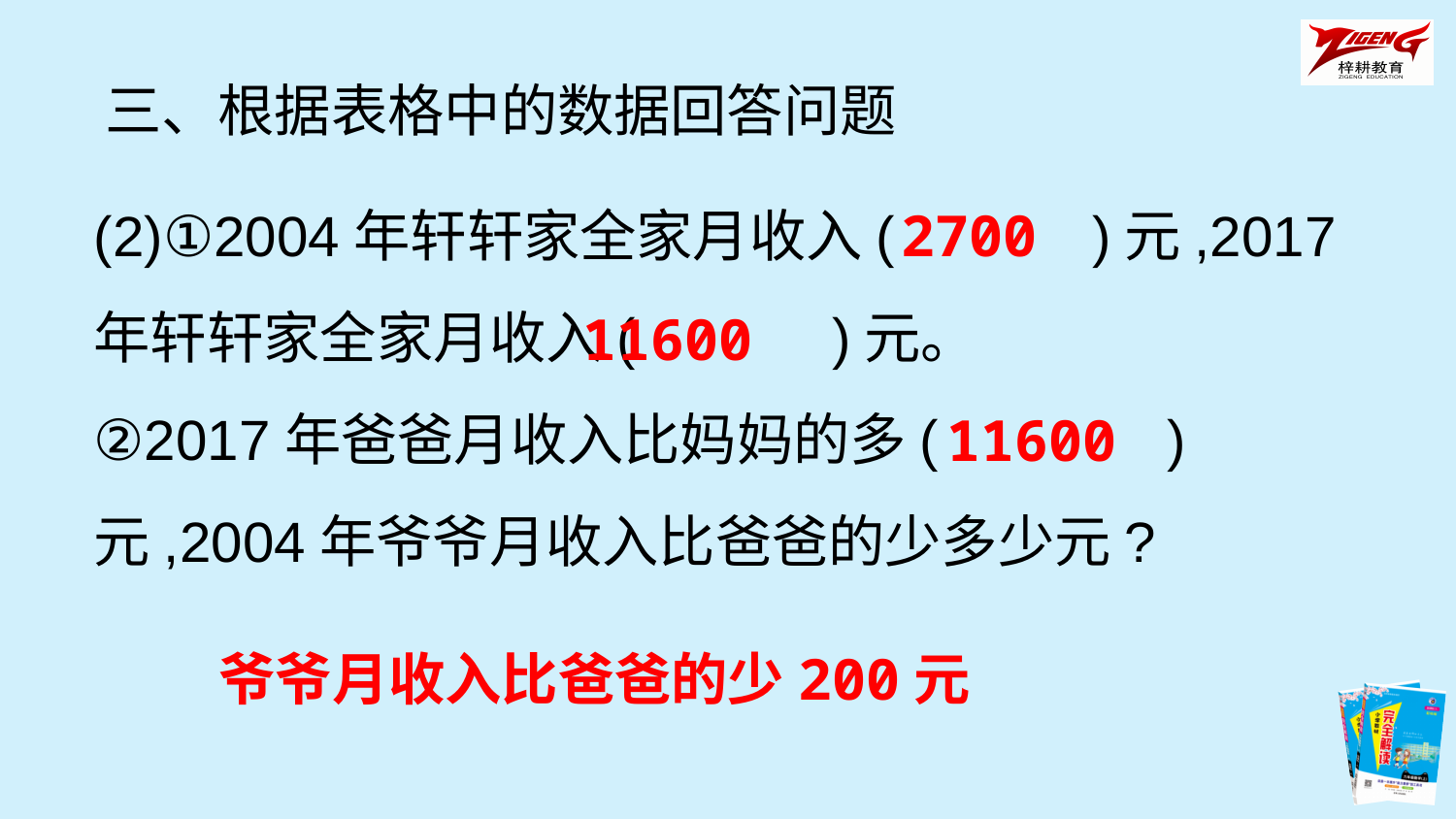

三、根据表格中的数据回答问题
(2)①2004年轩轩家全家月收入(　　　)元,2017年轩轩家全家月收入(　　　)元。
②2017年爸爸月收入比妈妈的多(  　　　)元,2004年爷爷月收入比爸爸的少多少元?
2700
11600
11600
爷爷月收入比爸爸的少200元